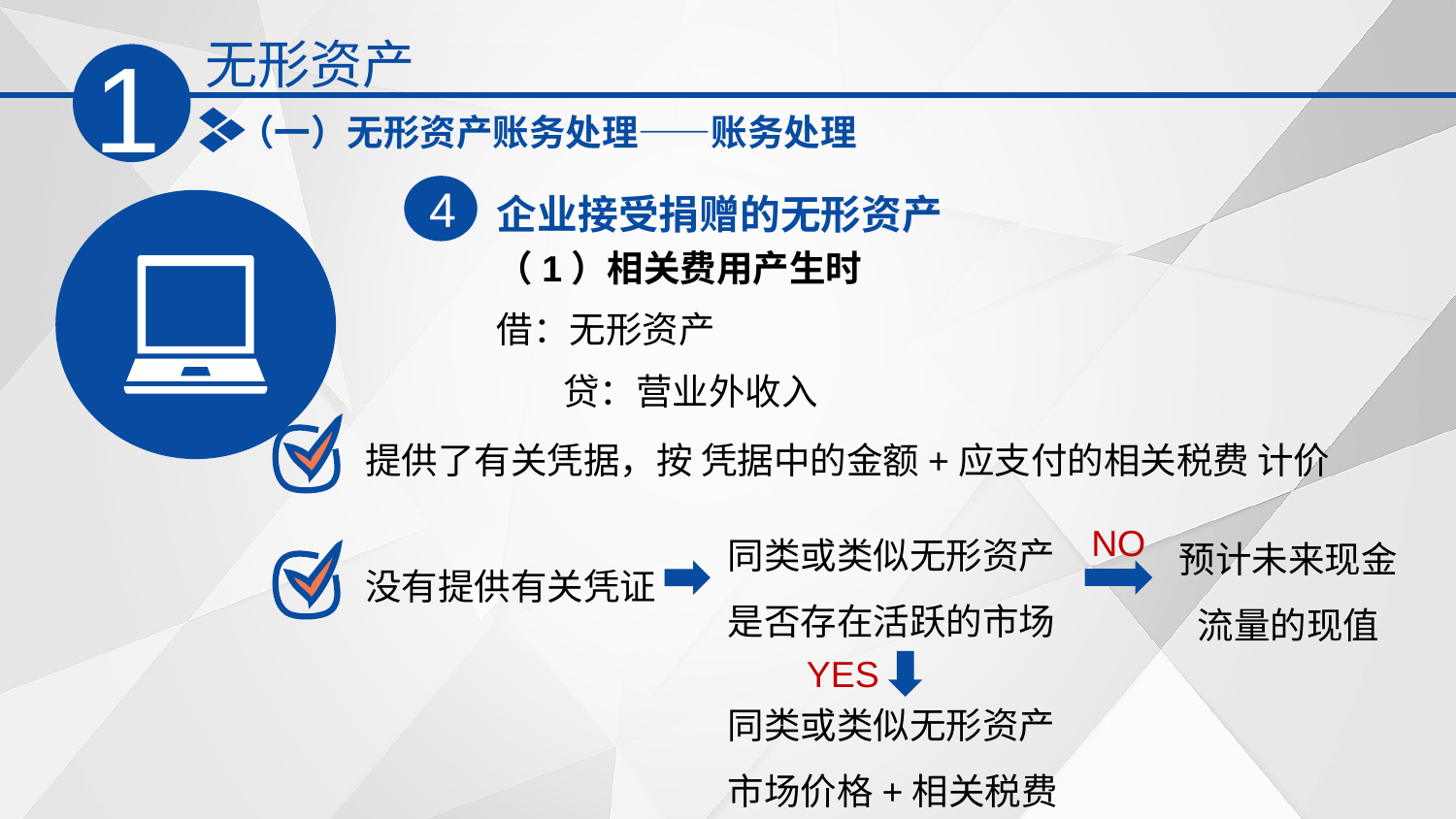

无形资产
1

（一）无形资产账务处理——账务处理

企业接受捐赠的无形资产
4

（1）相关费用产生时
借：无形资产
       贷：营业外收入
提供了有关凭据，按 凭据中的金额+应支付的相关税费 计价

同类或类似无形资产
是否存在活跃的市场
预计未来现金
流量的现值
NO
没有提供有关凭证

YES

同类或类似无形资产
市场价格+相关税费